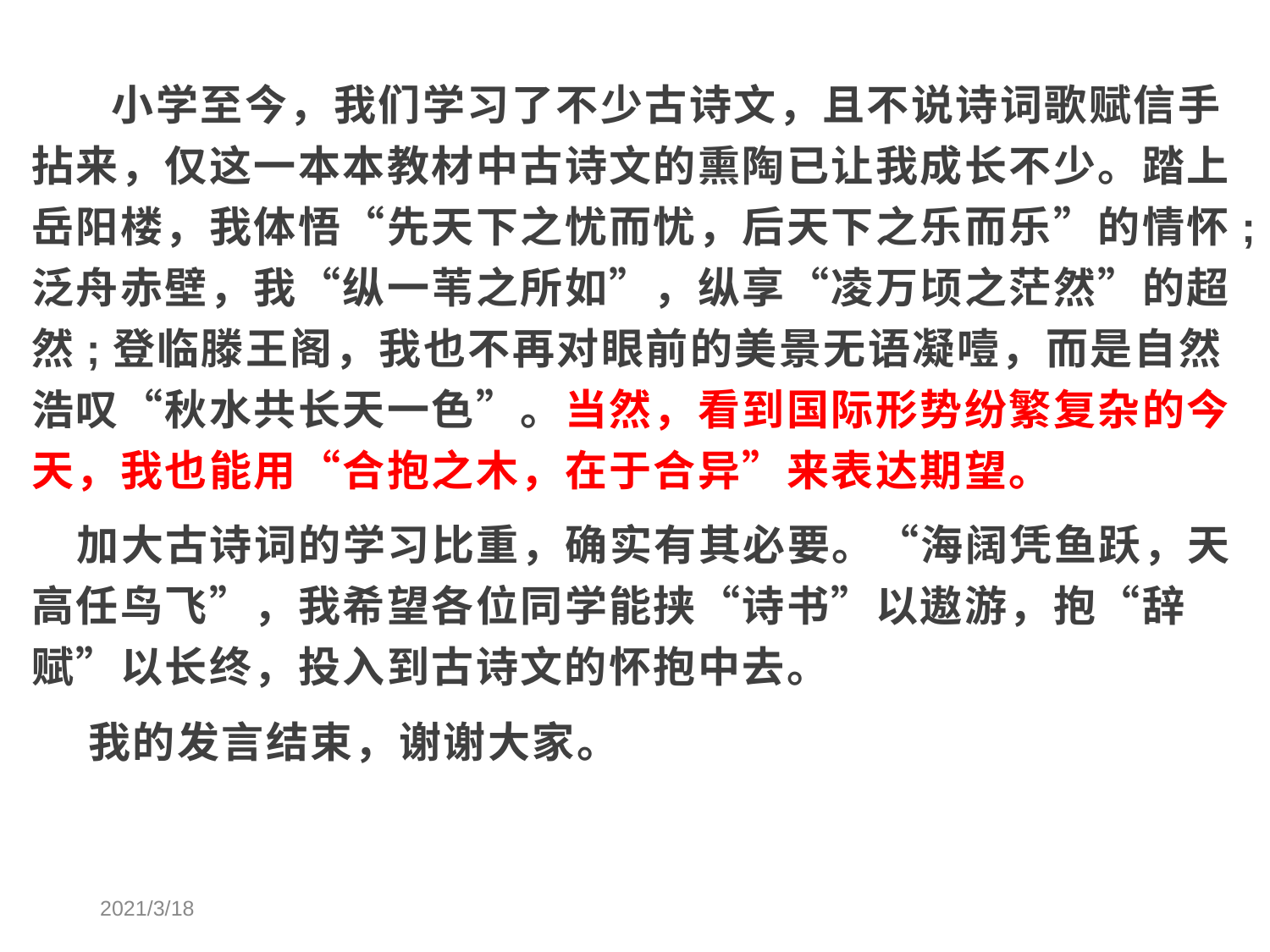

小学至今，我们学习了不少古诗文，且不说诗词歌赋信手拈来，仅这一本本教材中古诗文的熏陶已让我成长不少。踏上岳阳楼，我体悟“先天下之忧而忧，后天下之乐而乐”的情怀;泛舟赤壁，我“纵一苇之所如”，纵享“凌万顷之茫然”的超然;登临滕王阁，我也不再对眼前的美景无语凝噎，而是自然浩叹“秋水共长天一色”。当然，看到国际形势纷繁复杂的今天，我也能用“合抱之木，在于合异”来表达期望。
   加大古诗词的学习比重，确实有其必要。“海阔凭鱼跃，天高任鸟飞”，我希望各位同学能挟“诗书”以遨游，抱“辞赋”以长终，投入到古诗文的怀抱中去。
    我的发言结束，谢谢大家。
2021/3/18